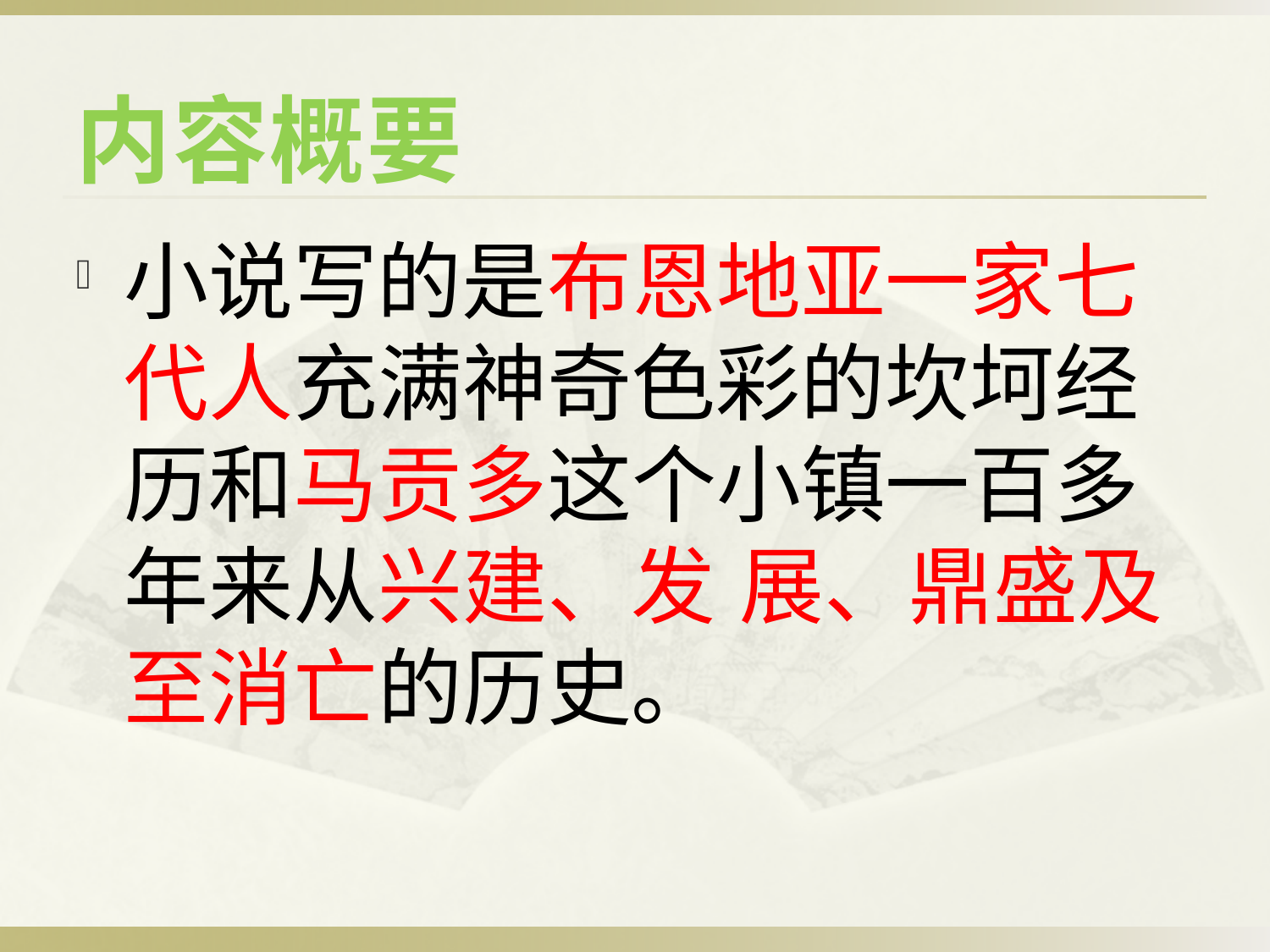

# 内容概要
小说写的是布恩地亚一家七代人充满神奇色彩的坎坷经历和马贡多这个小镇一百多年来从兴建、发 展、鼎盛及至消亡的历史。